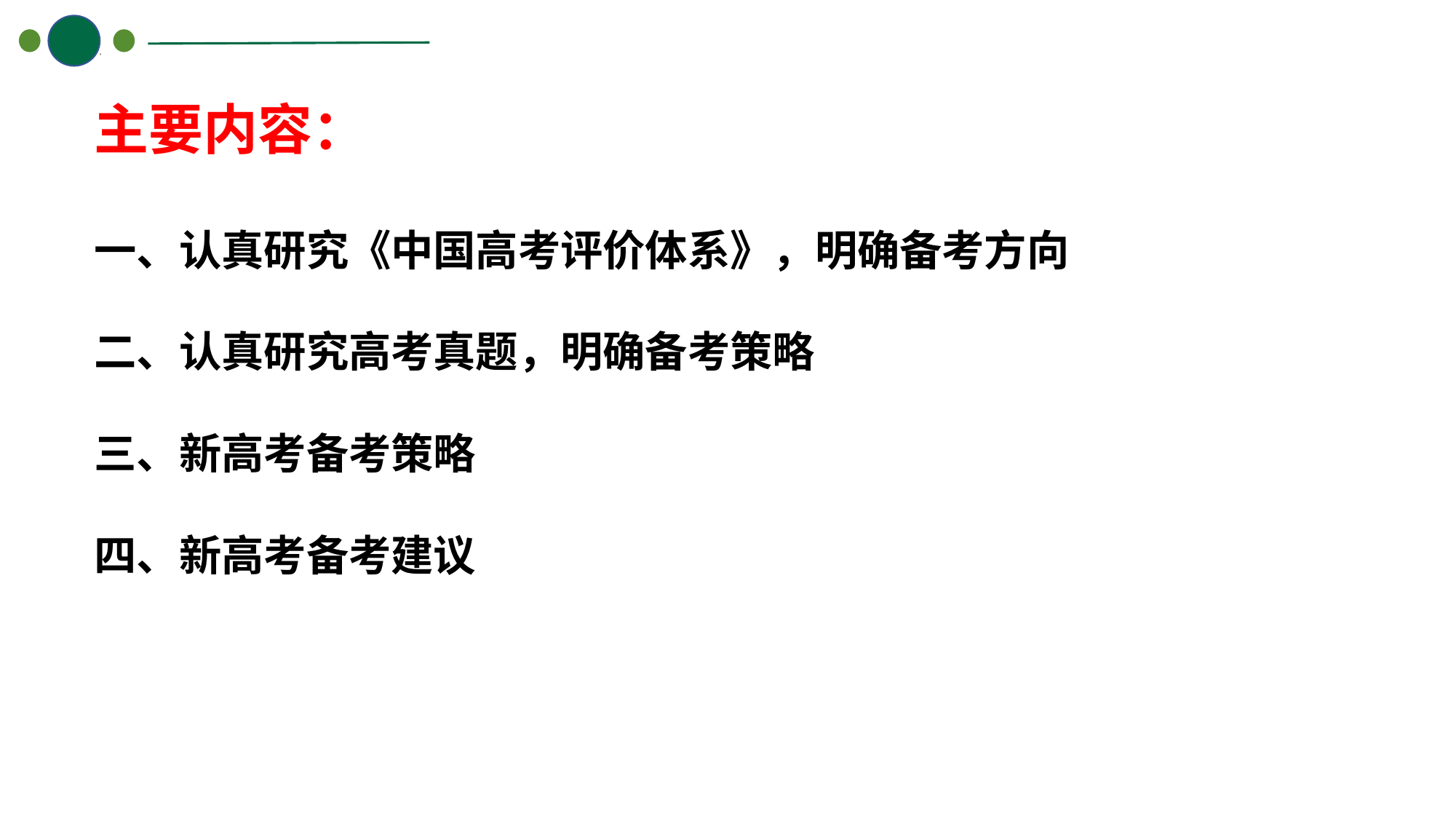

主要内容：
一、认真研究《中国高考评价体系》，明确备考方向
二、认真研究高考真题，明确备考策略
三、新高考备考策略
四、新高考备考建议